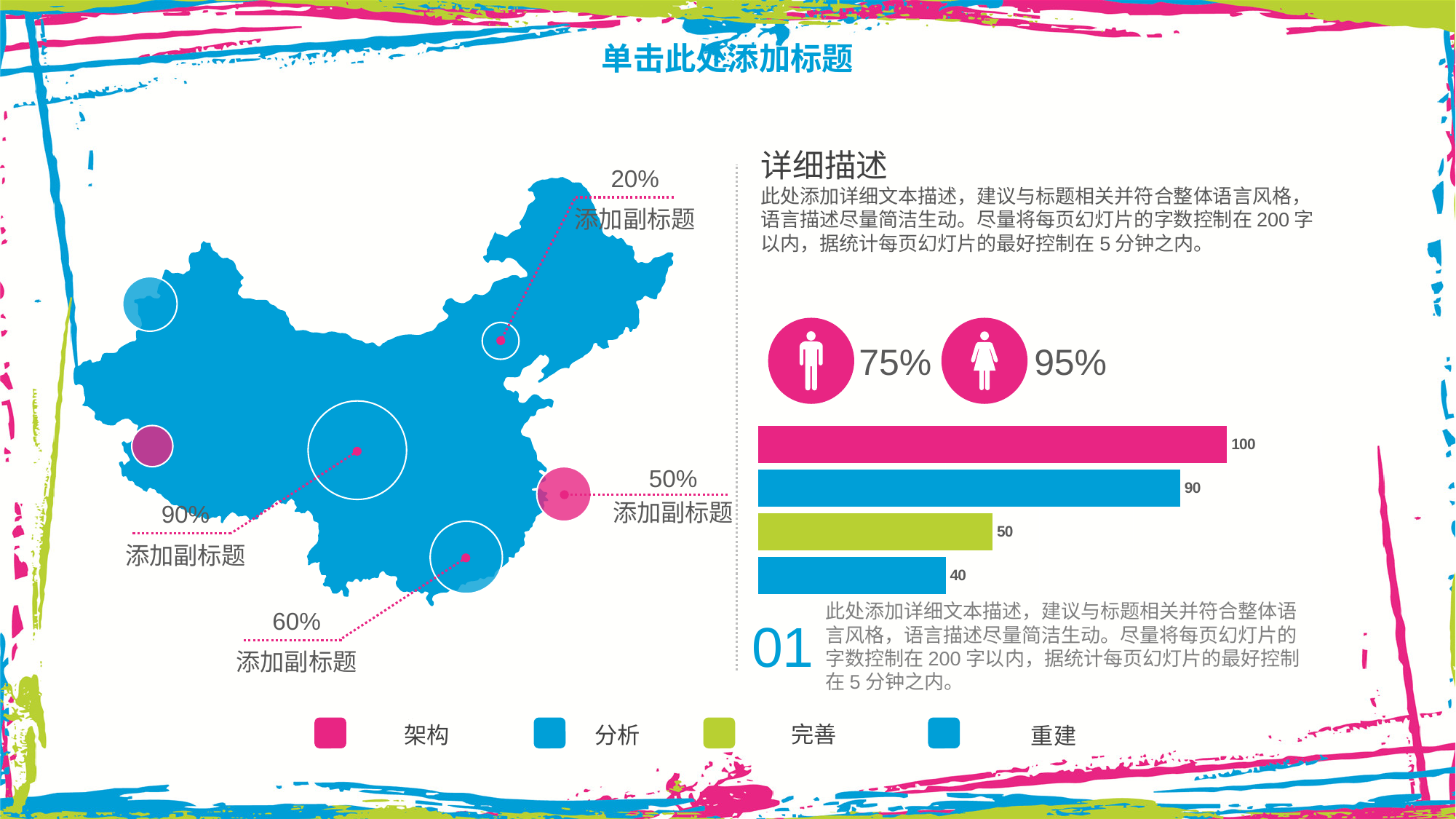

# 单击此处添加标题
详细描述
此处添加详细文本描述，建议与标题相关并符合整体语言风格，语言描述尽量简洁生动。尽量将每页幻灯片的字数控制在200字以内，据统计每页幻灯片的最好控制在5分钟之内。
20%
添加副标题

75%

95%

### Chart

| Category | Series 1 | Series 2 | Series 3 | Series 32 |
|---|---|---|---|---|
| PROJECT 1 | 100.0 | 90.0 | 50.0 | 40.0 |
90%
添加副标题
50%
添加副标题

60%
添加副标题
此处添加详细文本描述，建议与标题相关并符合整体语言风格，语言描述尽量简洁生动。尽量将每页幻灯片的字数控制在200字以内，据统计每页幻灯片的最好控制在5分钟之内。
01

架构

分析

完善

重建